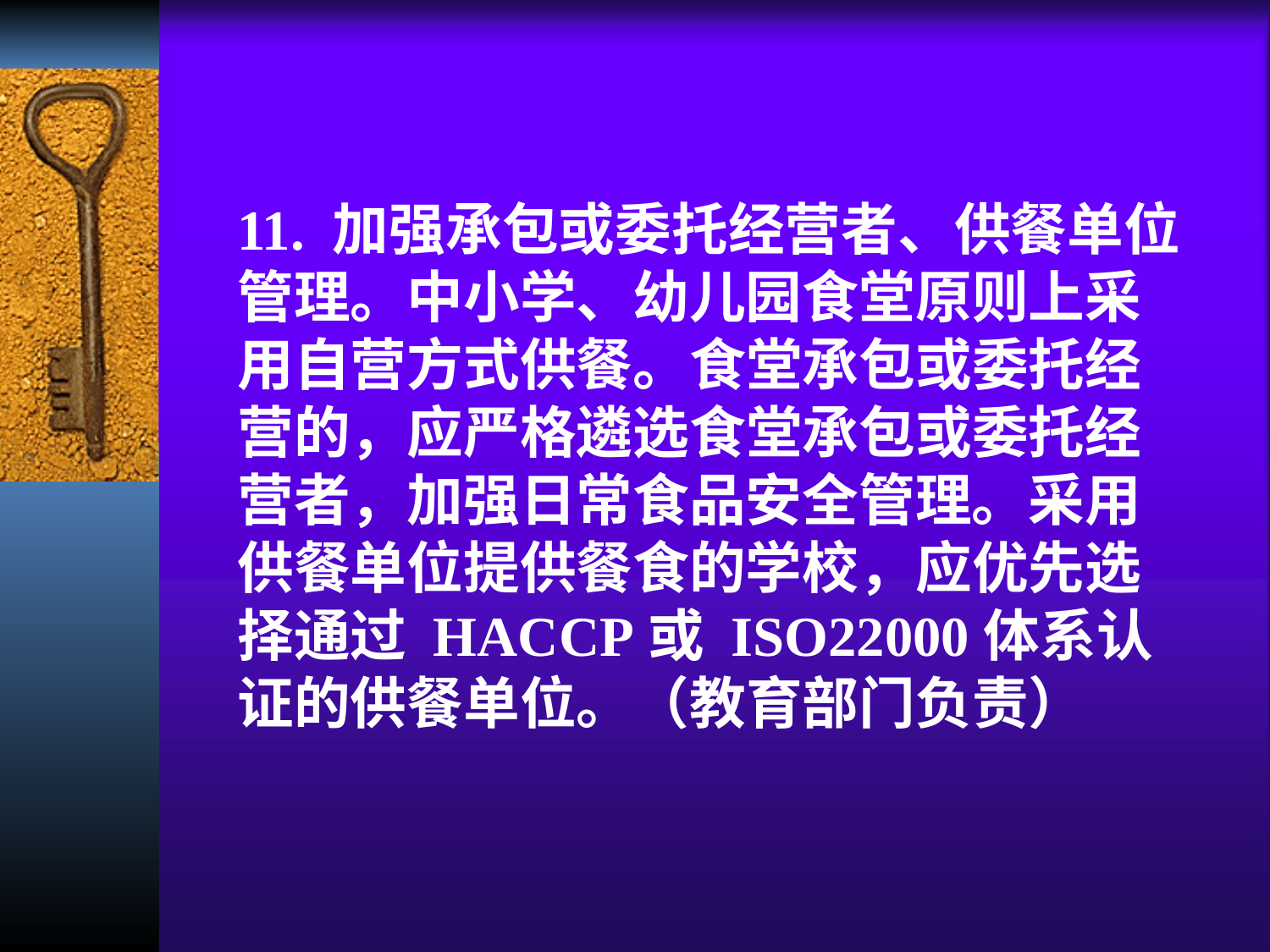

11. 加强承包或委托经营者、供餐单位管理。中小学、幼儿园食堂原则上采用自营方式供餐。食堂承包或委托经营的，应严格遴选食堂承包或委托经营者，加强日常食品安全管理。采用供餐单位提供餐食的学校，应优先选择通过 HACCP或 ISO22000体系认证的供餐单位。（教育部门负责）